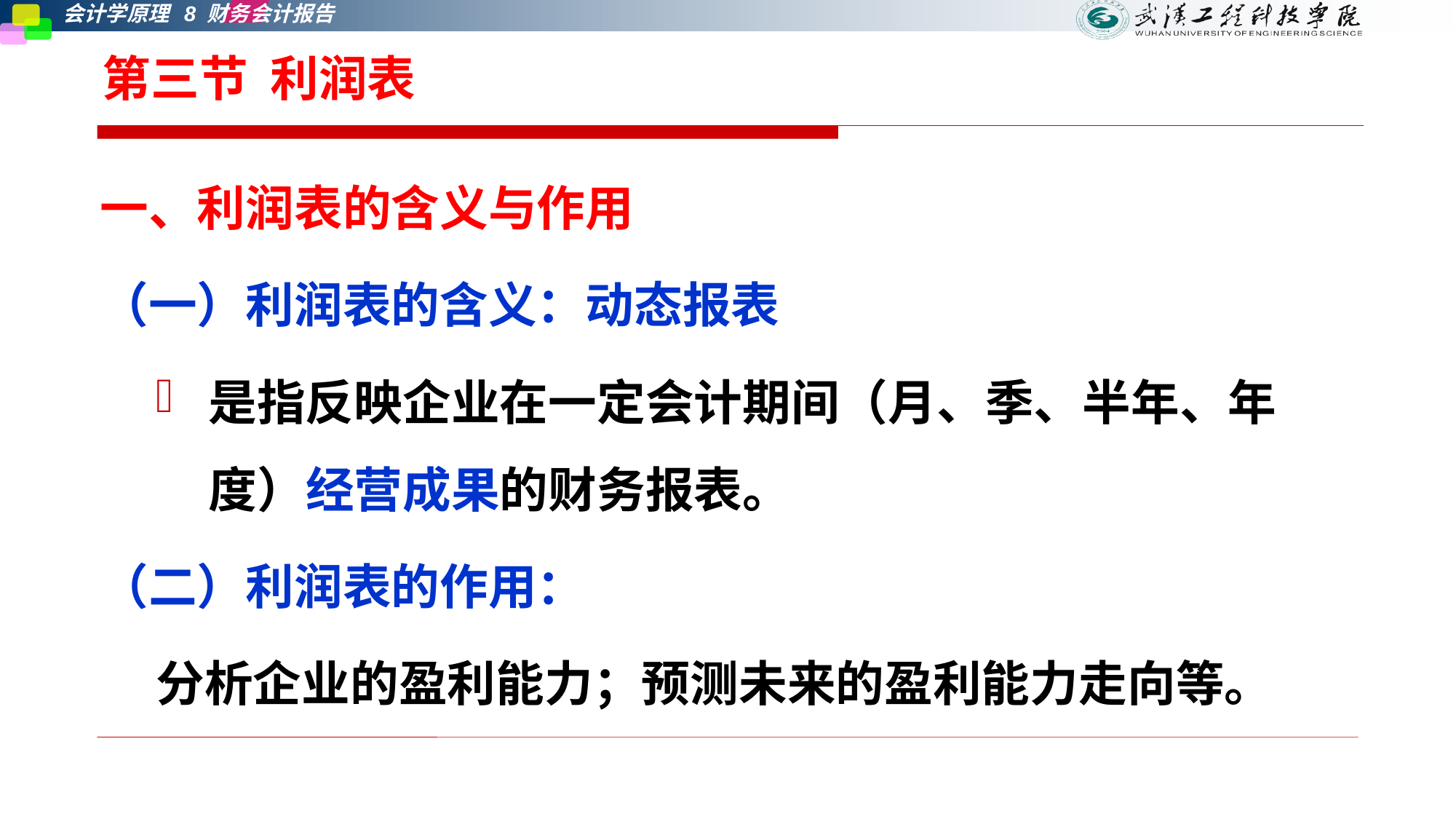

# 第三节  利润表
一、利润表的含义与作用
（一）利润表的含义：动态报表
是指反映企业在一定会计期间（月、季、半年、年度）经营成果的财务报表。
（二）利润表的作用：
    分析企业的盈利能力；预测未来的盈利能力走向等。